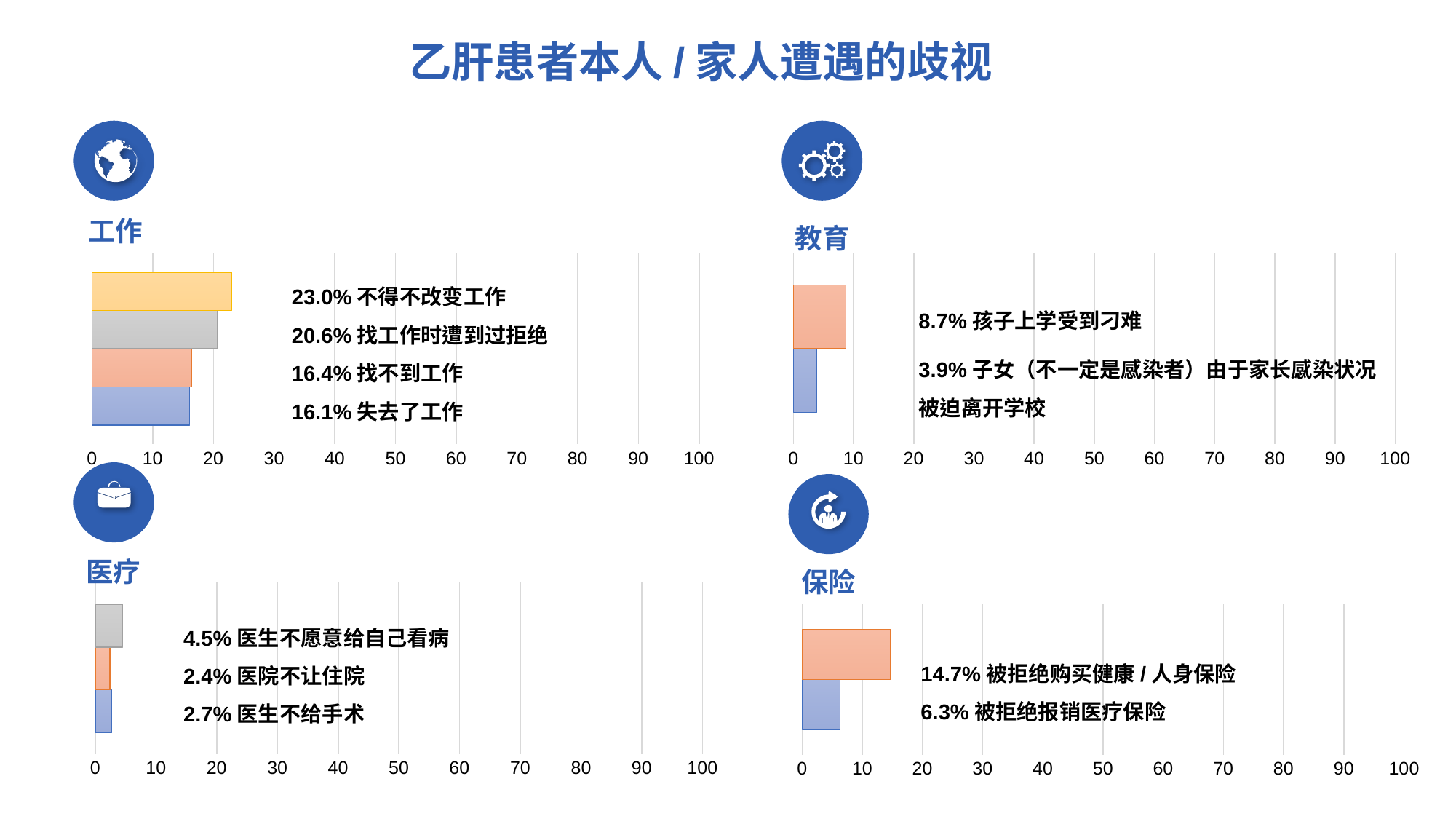

8
乙肝患者本人/家人遭遇的歧视

工作
教育

### Chart

| Category | 系列 1 | 系列 2 | 系列 3 | 系列 4 |
|---|---|---|---|---|
| 类别 1 | 16.1 | 16.4 | 20.6 | 23.0 |

### Chart

| Category | 系列 1 | 系列 2 |
|---|---|---|
| 类别 1 | 3.9 | 8.7 |
23.0%不得不改变工作
20.6%找工作时遭到过拒绝
16.4%找不到工作
16.1%失去了工作
8.7%孩子上学受到刁难

3.9%子女（不一定是感染者）由于家长感染状况
被迫离开学校

医疗
保险

### Chart

| Category | 系列 1 | 系列 2 | 系列 3 |
|---|---|---|---|
| 类别 1 | 2.7 | 2.4 | 4.5 |

### Chart

| Category | 系列 1 | 系列 2 |
|---|---|---|
| 类别 1 | 6.3 | 14.7 |
4.5%医生不愿意给自己看病
2.4%医院不让住院
2.7%医生不给手术
14.7%被拒绝购买健康/人身保险
6.3%被拒绝报销医疗保险